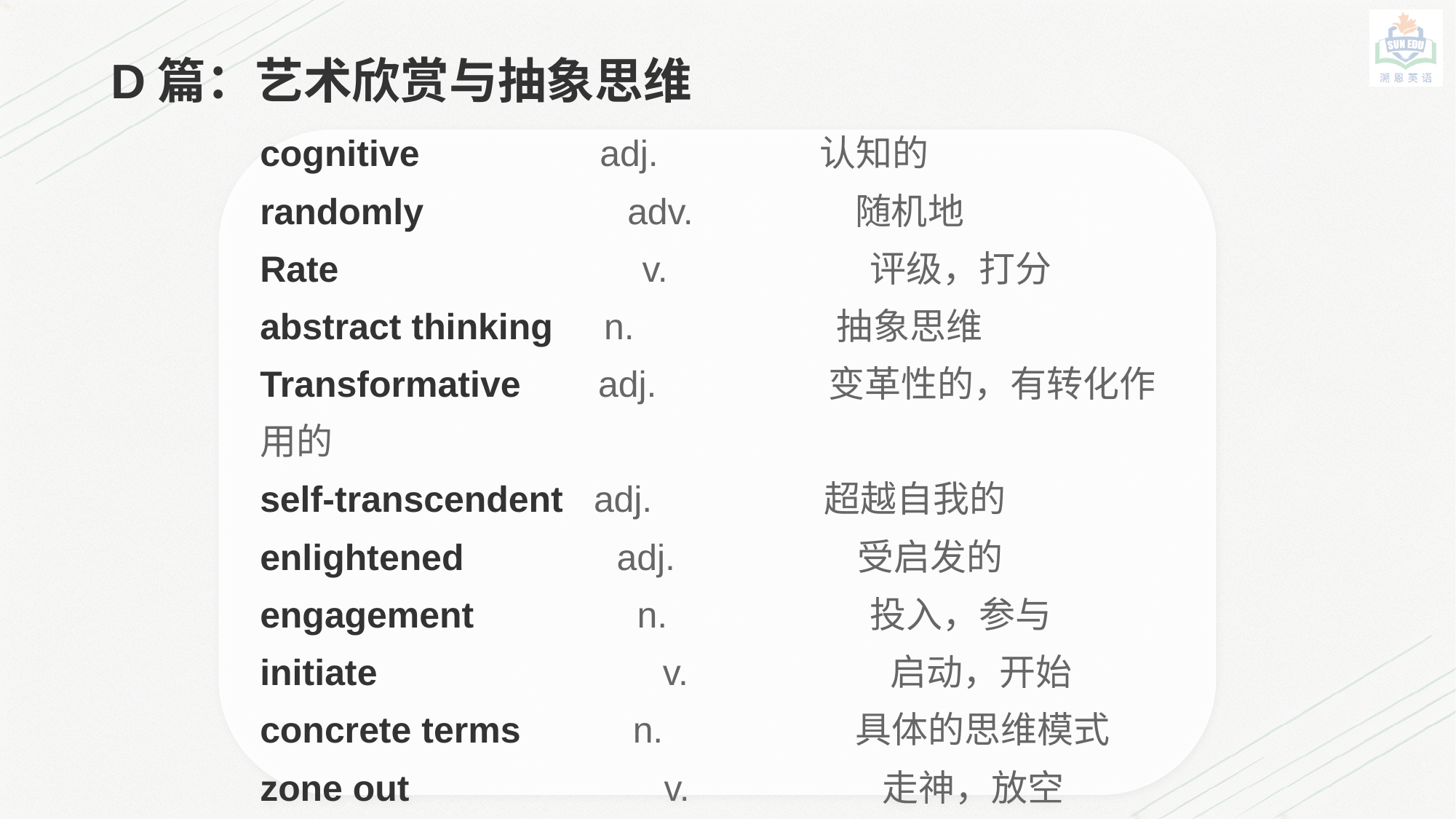

D篇：艺术欣赏与抽象思维
cognitive                              adj.               认知的
randomly                    adv.               随机地
Rate                                      v.                   评级，打分
abstract thinking     n.                   抽象思维
Transformative        adj.                变革性的，有转化作用的
self-transcendent   adj.                超越自我的
enlightened               adj.                 受启发的
engagement                n.                   投入，参与
initiate                            v.                   启动，开始
concrete terms           n.                  具体的思维模式
zone out                         v.                  走神，放空